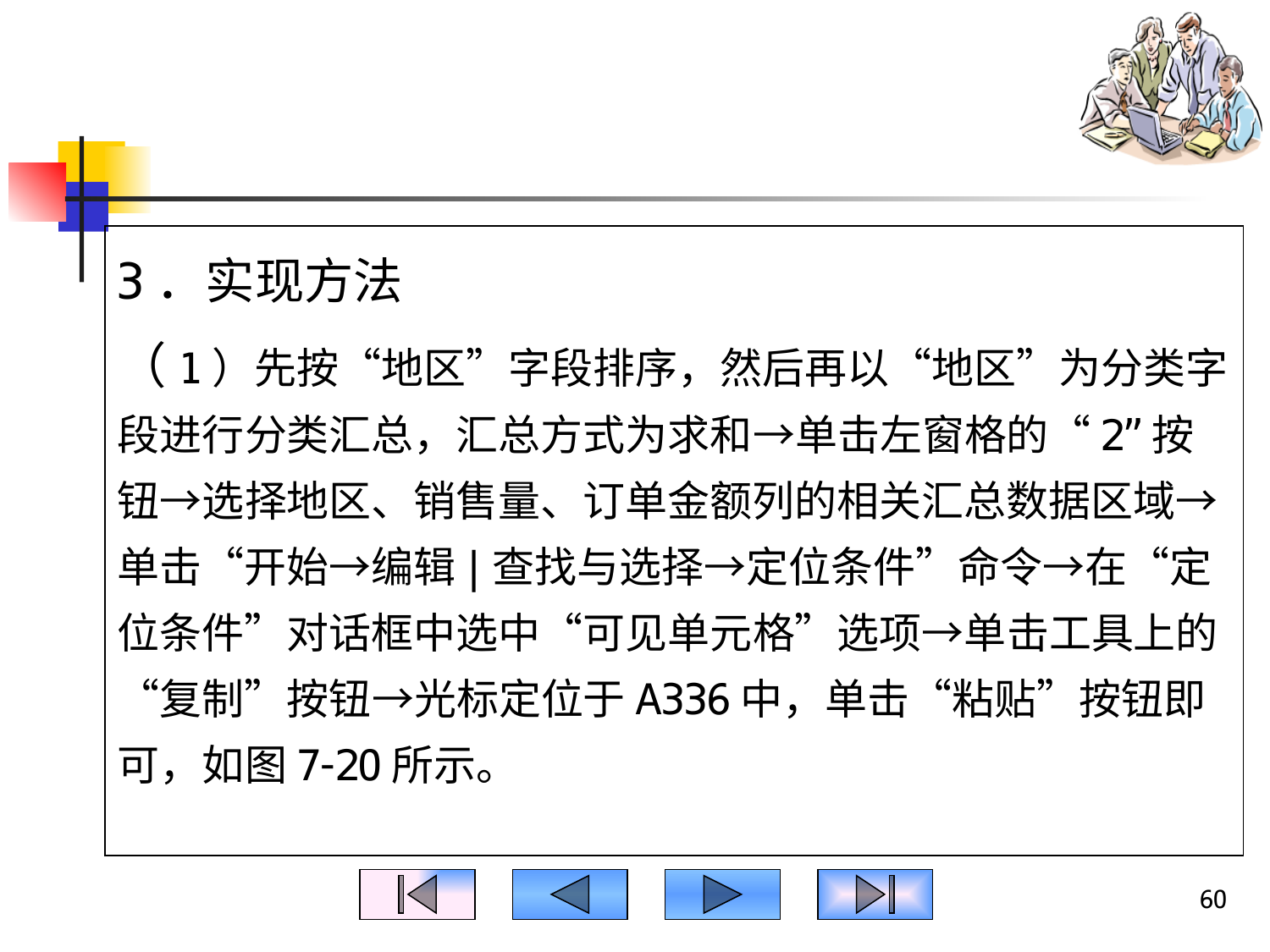

#
3．实现方法
（1）先按“地区”字段排序，然后再以“地区”为分类字段进行分类汇总，汇总方式为求和→单击左窗格的“2”按钮→选择地区、销售量、订单金额列的相关汇总数据区域→单击“开始→编辑|查找与选择→定位条件”命令→在“定位条件”对话框中选中“可见单元格”选项→单击工具上的“复制”按钮→光标定位于A336中，单击“粘贴”按钮即可，如图7-20所示。

60